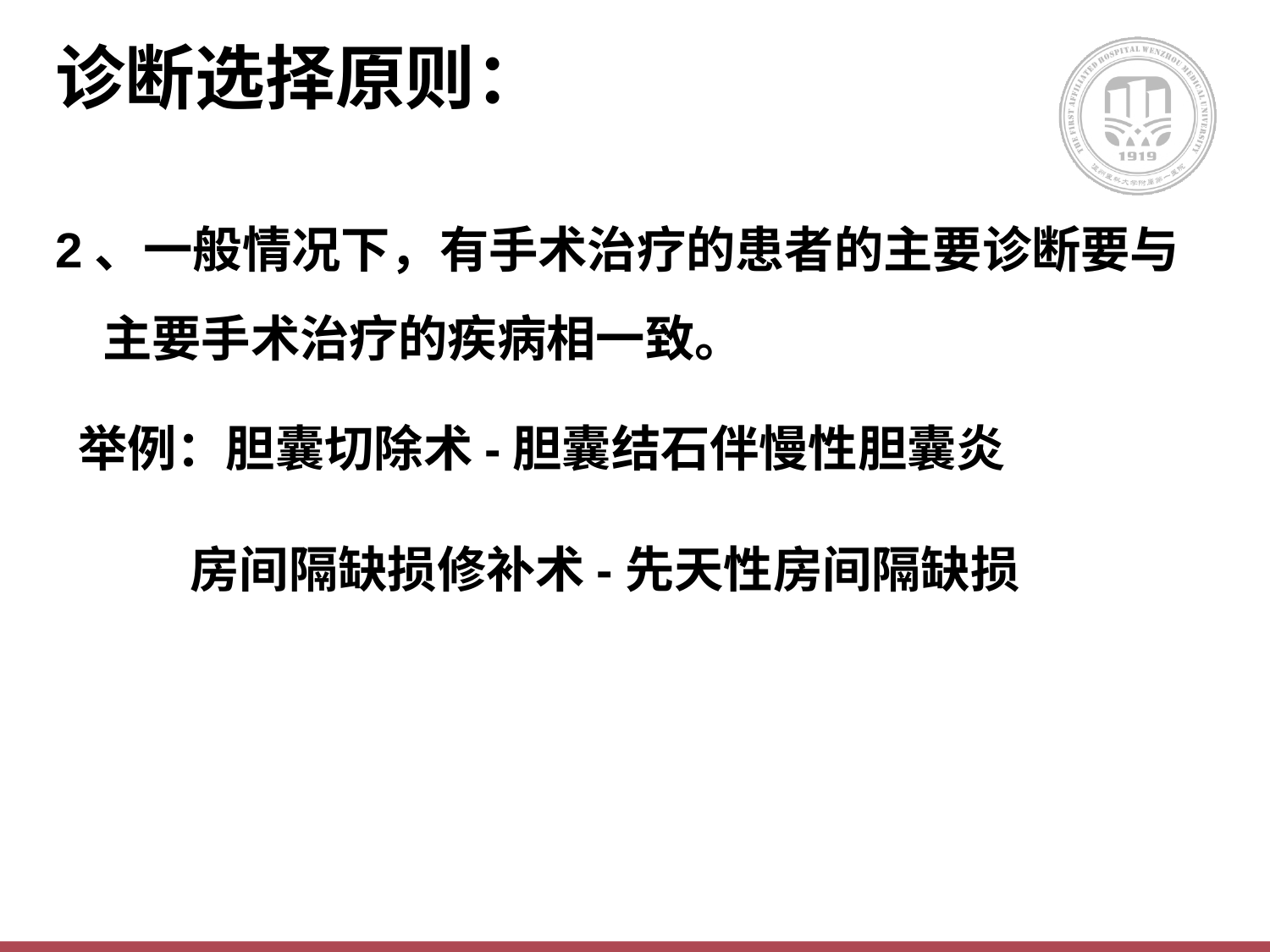

# 诊断选择原则：
2、一般情况下，有手术治疗的患者的主要诊断要与主要手术治疗的疾病相一致。
 举例：胆囊切除术-胆囊结石伴慢性胆囊炎
           房间隔缺损修补术-先天性房间隔缺损